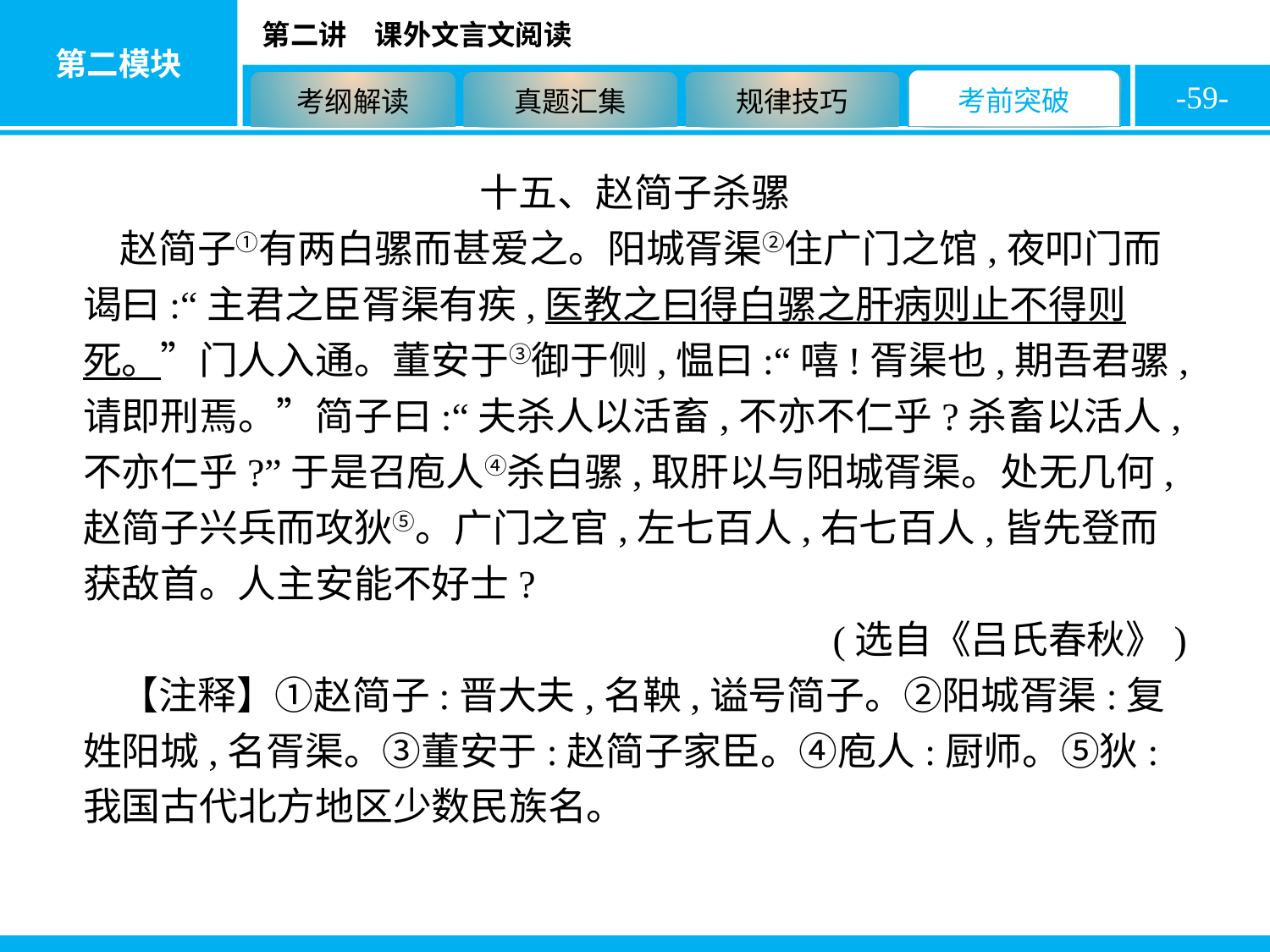

-59-
十五、赵简子杀骡
赵简子①有两白骡而甚爱之。阳城胥渠②住广门之馆,夜叩门而谒曰:“主君之臣胥渠有疾,医教之曰得白骡之肝病则止不得则死。”门人入通。董安于③御于侧,愠曰:“嘻!胥渠也,期吾君骡,请即刑焉。”简子曰:“夫杀人以活畜,不亦不仁乎?杀畜以活人,不亦仁乎?”于是召庖人④杀白骡,取肝以与阳城胥渠。处无几何,赵简子兴兵而攻狄⑤。广门之官,左七百人,右七百人,皆先登而获敌首。人主安能不好士?
(选自《吕氏春秋》)
【注释】①赵简子:晋大夫,名鞅,谥号简子。②阳城胥渠:复姓阳城,名胥渠。③董安于:赵简子家臣。④庖人:厨师。⑤狄:我国古代北方地区少数民族名。